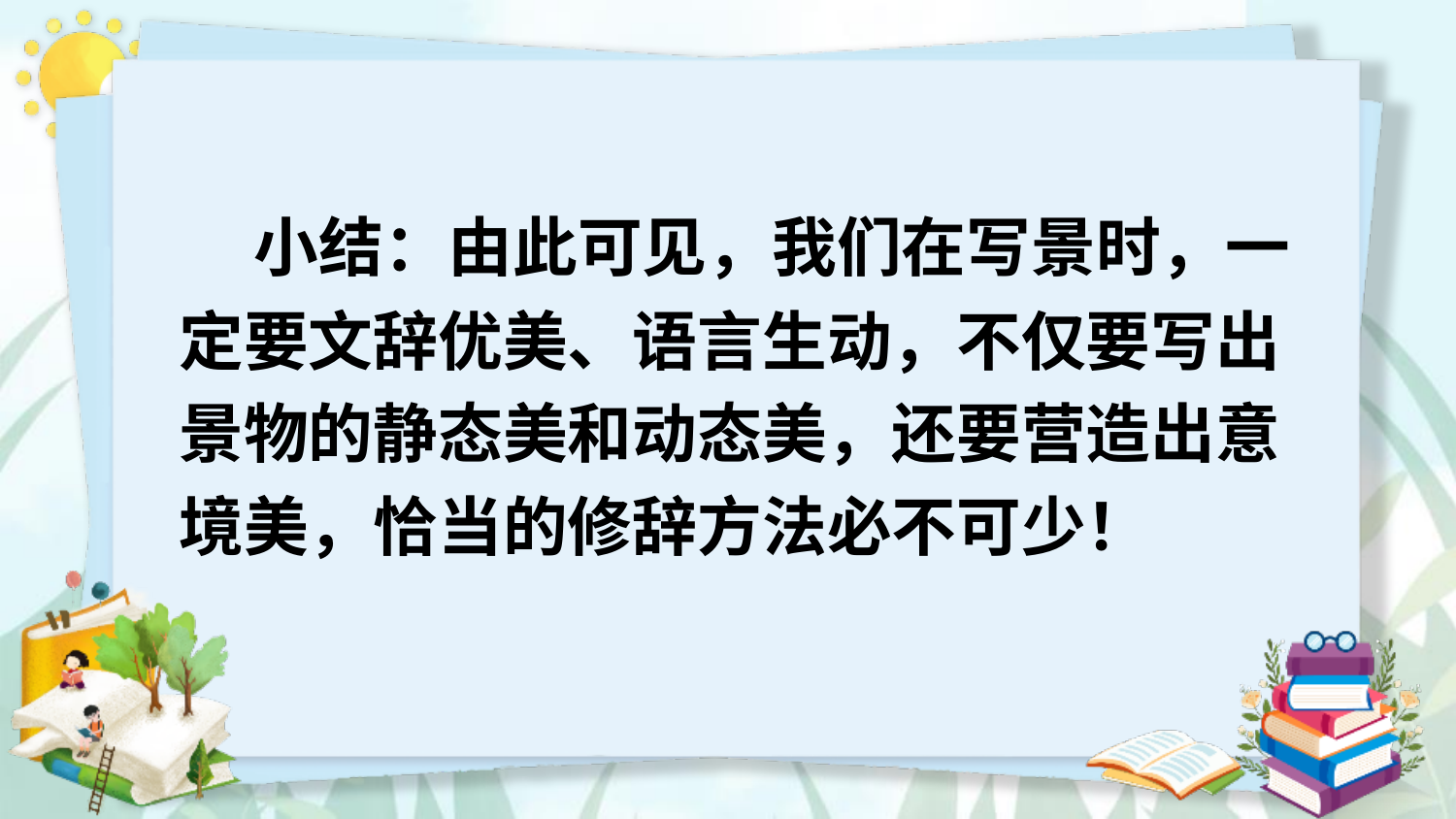

小结：由此可见，我们在写景时，一定要文辞优美、语言生动，不仅要写出景物的静态美和动态美，还要营造出意境美，恰当的修辞方法必不可少！